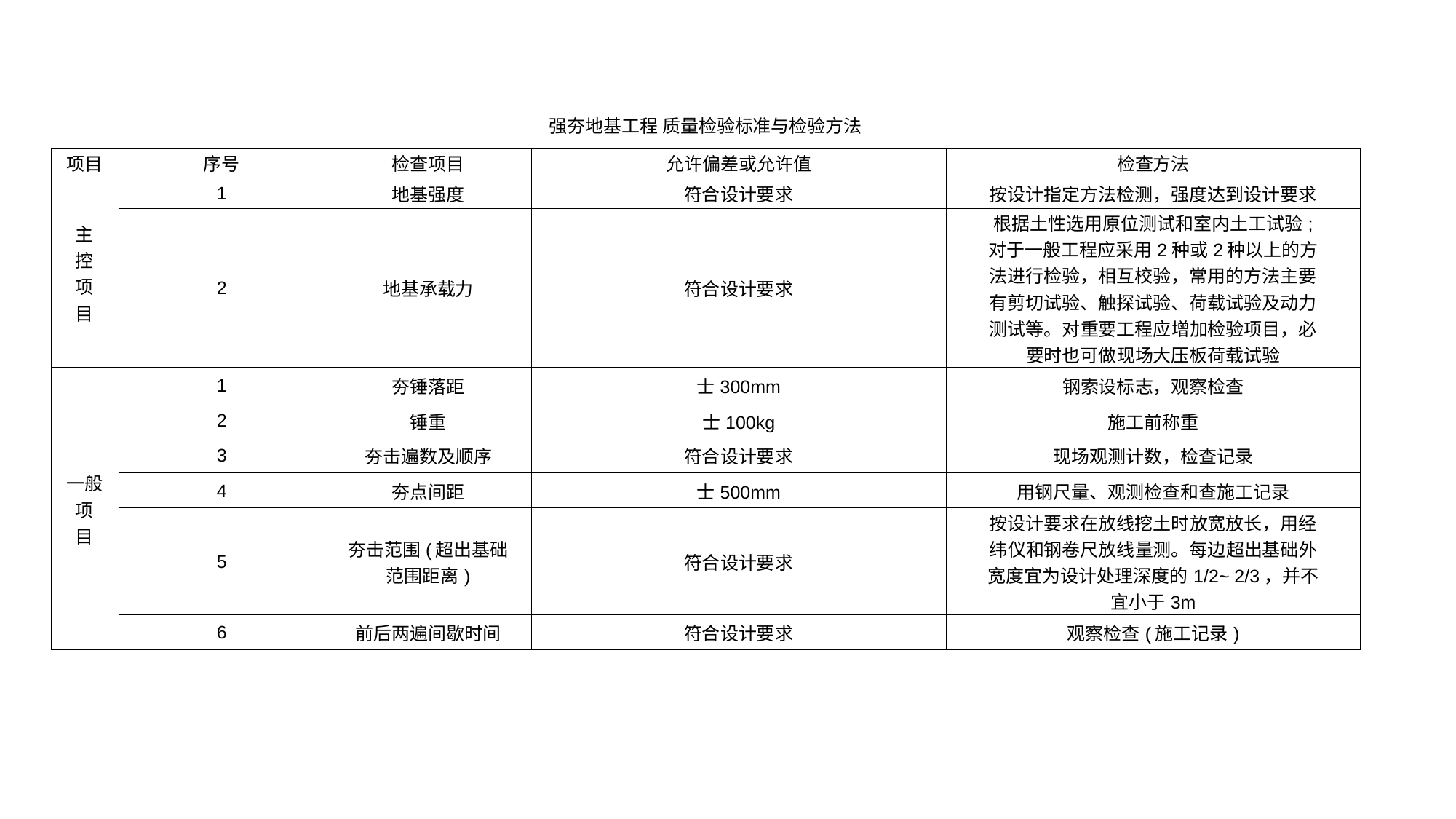

| 强夯地基工程 质量检验标准与检验方法 |  |  |  |  |
| --- | --- | --- | --- | --- |
| 项目 | 序号 | 检查项目 | 允许偏差或允许值 | 检查方法 |
| 主 控 项 目 | 1 | 地基强度 | 符合设计要求 | 按设计指定方法检测，强度达到设计要求 |
|  | 2 | 地基承载力 | 符合设计要求 | 根据土性选用原位测试和室内土工试验; 对于一般工程应采用2种或2种以上的方 法进行检验，相互校验，常用的方法主要 有剪切试验、触探试验、荷载试验及动力 测试等。对重要工程应增加检验项目，必 要时也可做现场大压板荷载试验 |
| 一般 项 目 | 1 | 夯锤落距 | 士300mm | 钢索设标志，观察检查 |
|  | 2 | 锤重 | 士100kg | 施工前称重 |
|  | 3 | 夯击遍数及顺序 | 符合设计要求 | 现场观测计数，检查记录 |
|  | 4 | 夯点间距 | 士500mm | 用钢尺量、观测检查和查施工记录 |
|  | 5 | 夯击范围(超出基础 范围距离) | 符合设计要求 | 按设计要求在放线挖土时放宽放长，用经 纬仪和钢卷尺放线量测。每边超出基础外 宽度宜为设计处理深度的1/2~ 2/3，并不 宜小于3m |
|  | 6 | 前后两遍间歇时间 | 符合设计要求 | 观察检查(施工记录) |